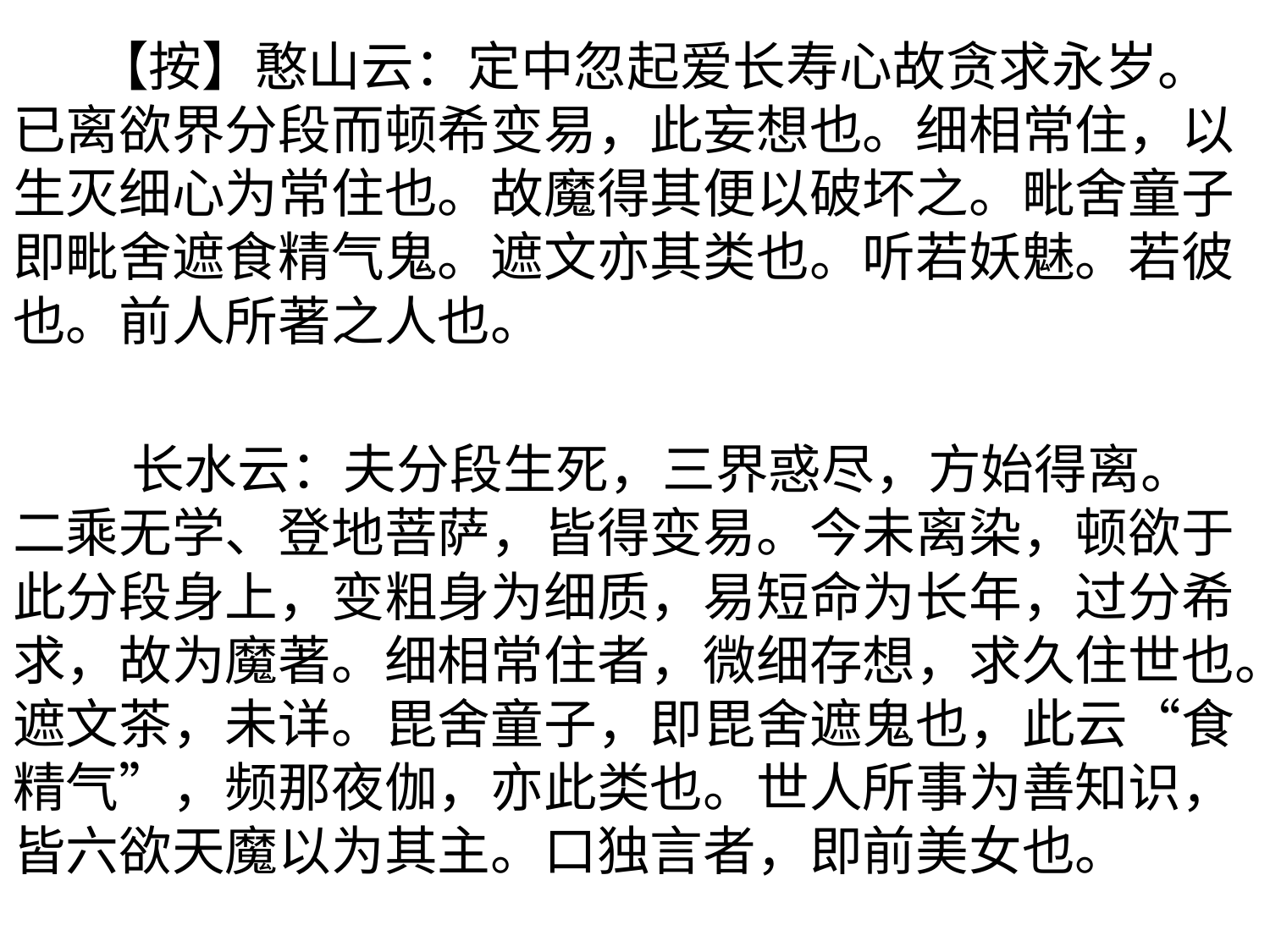

【按】憨山云：定中忽起爱长寿心故贪求永岁。已离欲界分段而顿希变易，此妄想也。细相常住，以生灭细心为常住也。故魔得其便以破坏之。毗舍童子即毗舍遮食精气鬼。遮文亦其类也。听若妖魅。若彼也。前人所著之人也。

         长水云：夫分段生死，三界惑尽，方始得离。二乘无学、登地菩萨，皆得变易。今未离染，顿欲于此分段身上，变粗身为细质，易短命为长年，过分希求，故为魔著。细相常住者，微细存想，求久住世也。遮文茶，未详。毘舍童子，即毘舍遮鬼也，此云“食精气”，频那夜伽，亦此类也。世人所事为善知识，皆六欲天魔以为其主。口独言者，即前美女也。